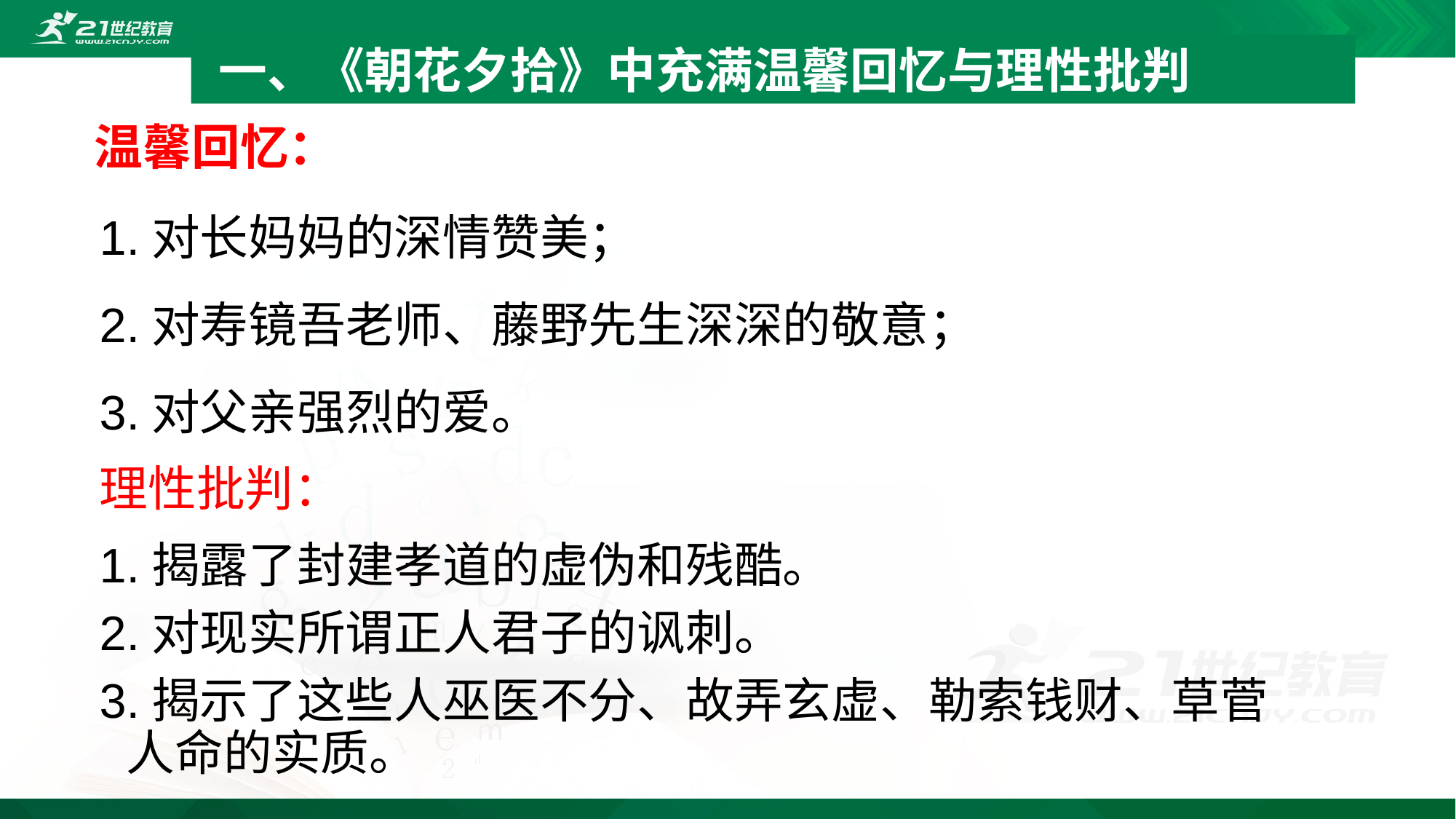

一、《朝花夕拾》中充满温馨回忆与理性批判
#
    温馨回忆：

1.对长妈妈的深情赞美；
2.对寿镜吾老师、藤野先生深深的敬意；
3.对父亲强烈的爱。
理性批判：
1.揭露了封建孝道的虚伪和残酷。
2.对现实所谓正人君子的讽刺。
3.揭示了这些人巫医不分、故弄玄虚、勒索钱财、草菅人命的实质。